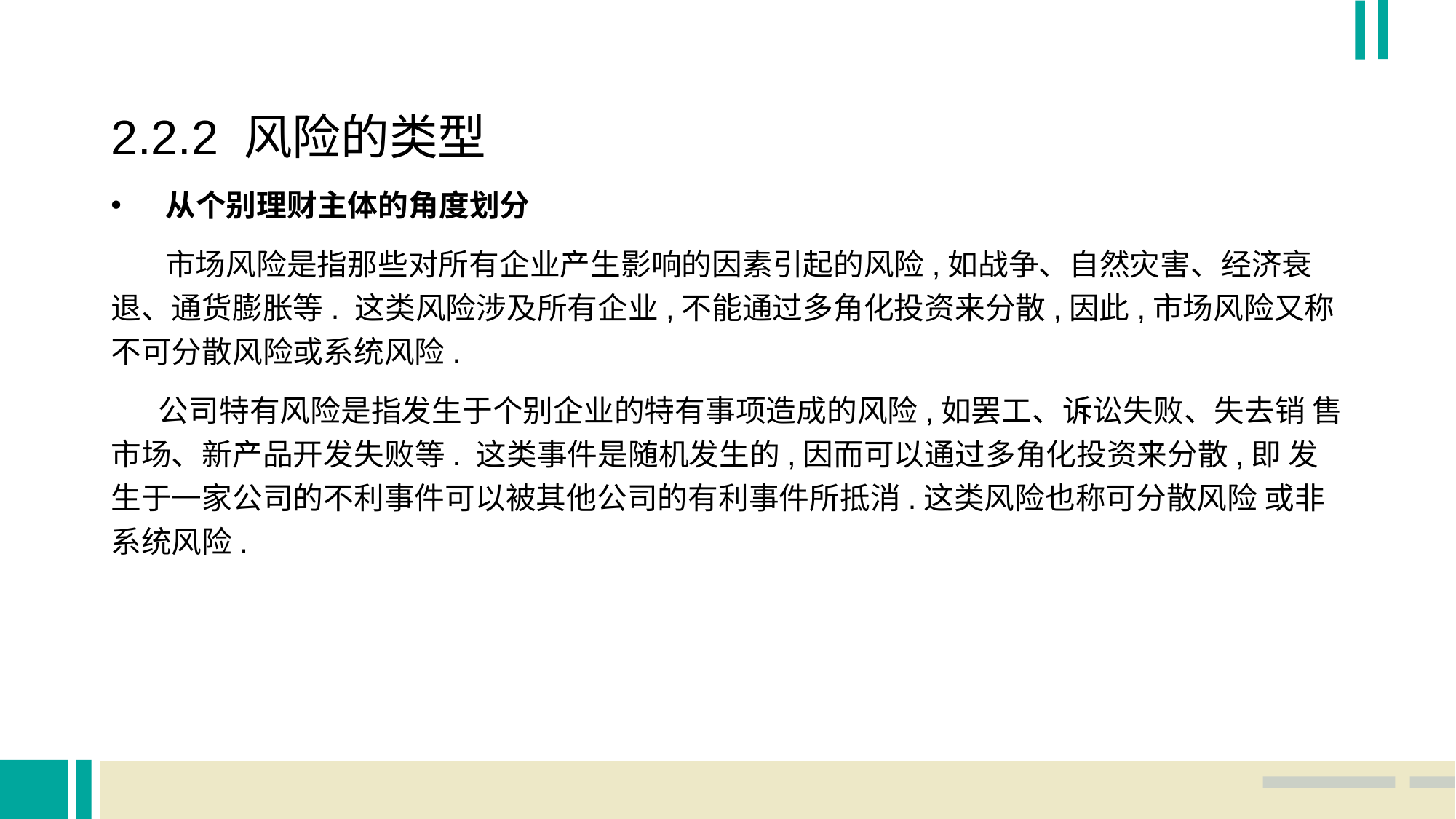

2.2.2 风险的类型
从个别理财主体的角度划分
       市场风险是指那些对所有企业产生影响的因素引起的风险,如战争、自然灾害、经济衰 退、通货膨胀等. 这类风险涉及所有企业,不能通过多角化投资来分散,因此,市场风险又称 不可分散风险或系统风险.
      公司特有风险是指发生于个别企业的特有事项造成的风险,如罢工、诉讼失败、失去销 售市场、新产品开发失败等. 这类事件是随机发生的,因而可以通过多角化投资来分散,即 发生于一家公司的不利事件可以被其他公司的有利事件所抵消.这类风险也称可分散风险 或非系统风险.